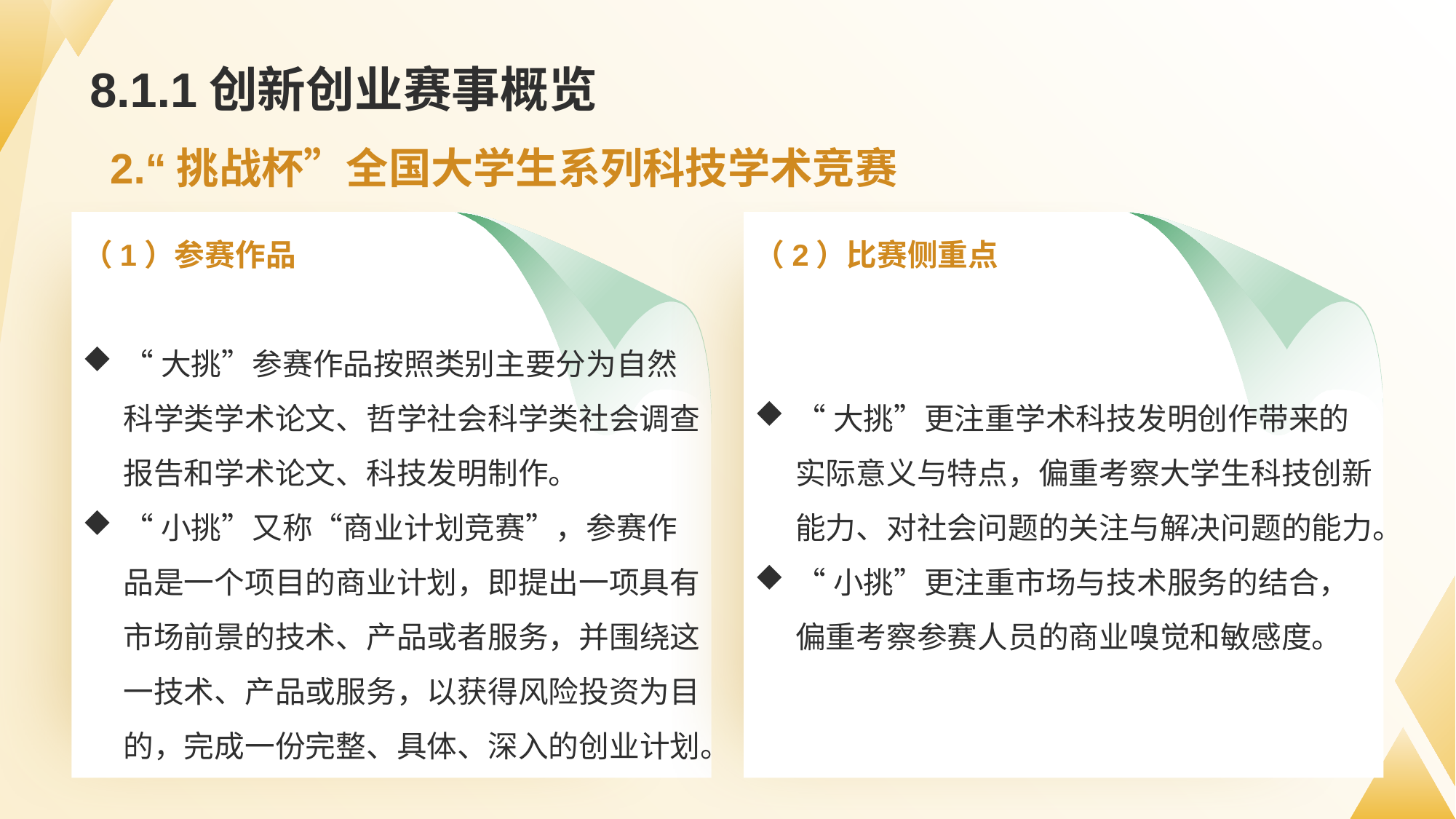

# 8.1.1创新创业赛事概览
2.“挑战杯”全国大学生系列科技学术竞赛
（2）比赛侧重点

“大挑”更注重学术科技发明创作带来的实际意义与特点，偏重考察大学生科技创新能力、对社会问题的关注与解决问题的能力。
“小挑”更注重市场与技术服务的结合，偏重考察参赛人员的商业嗅觉和敏感度。

（1）参赛作品

“大挑”参赛作品按照类别主要分为自然科学类学术论文、哲学社会科学类社会调查报告和学术论文、科技发明制作。
“小挑”又称“商业计划竞赛”，参赛作品是一个项目的商业计划，即提出一项具有市场前景的技术、产品或者服务，并围绕这一技术、产品或服务，以获得风险投资为目的，完成一份完整、具体、深入的创业计划。